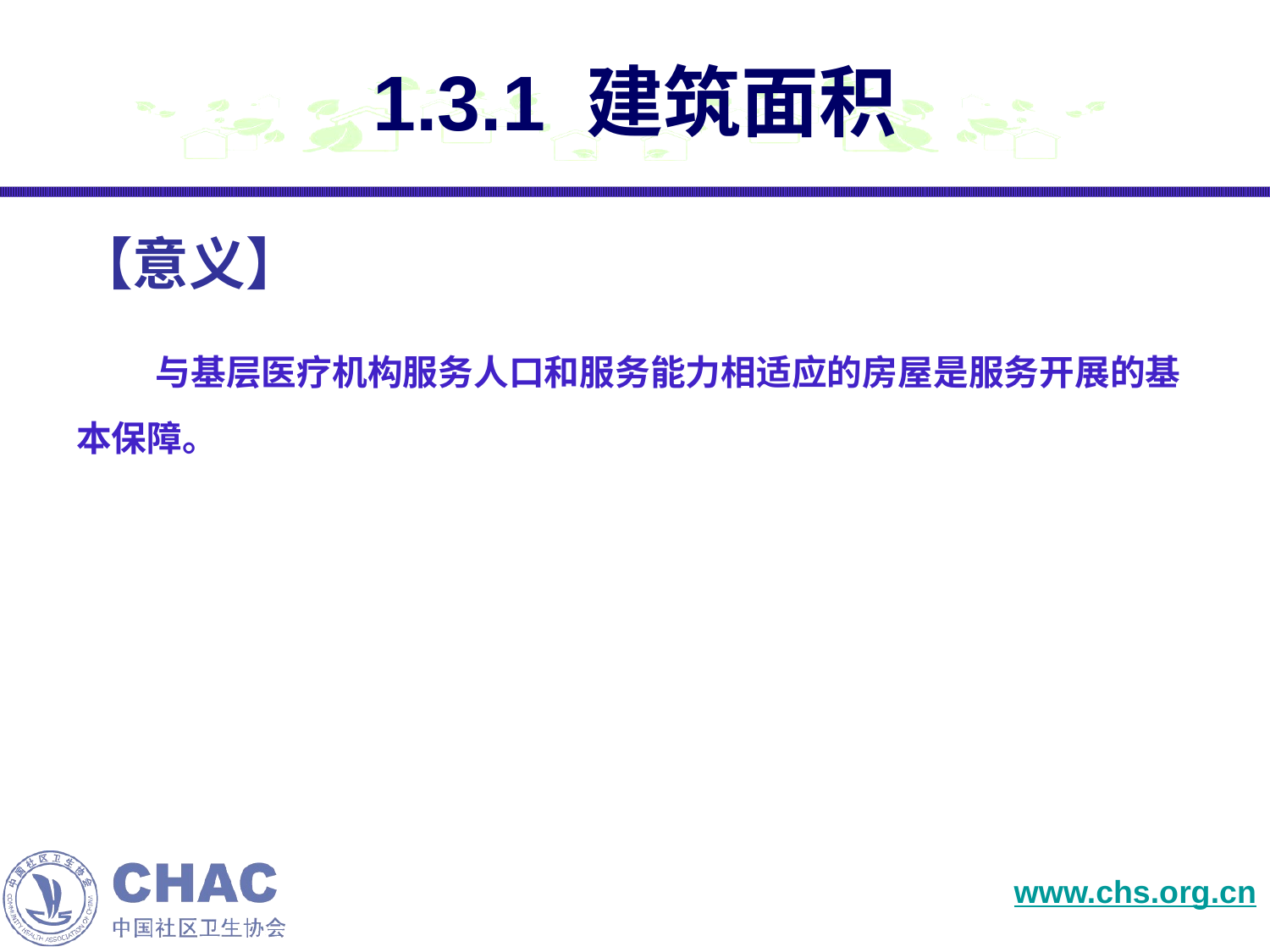

# 1.3.1 建筑面积
【意义】
      与基层医疗机构服务人口和服务能力相适应的房屋是服务开展的基本保障。